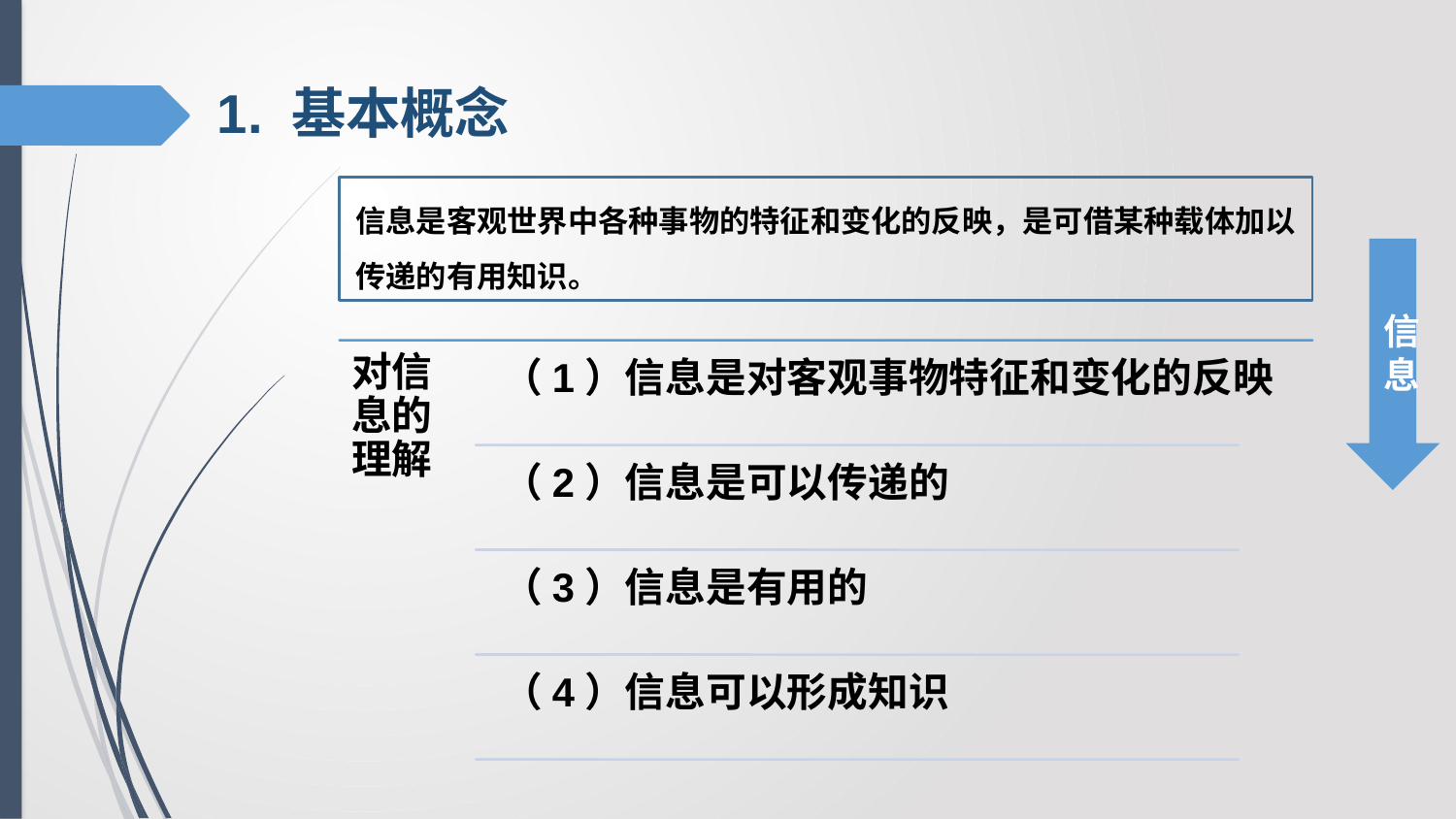

1. 基本概念
信息是客观世界中各种事物的特征和变化的反映，是可借某种载体加以传递的有用知识。
信息
对信息的理解
（1）信息是对客观事物特征和变化的反映
（2）信息是可以传递的
（3）信息是有用的
（4）信息可以形成知识